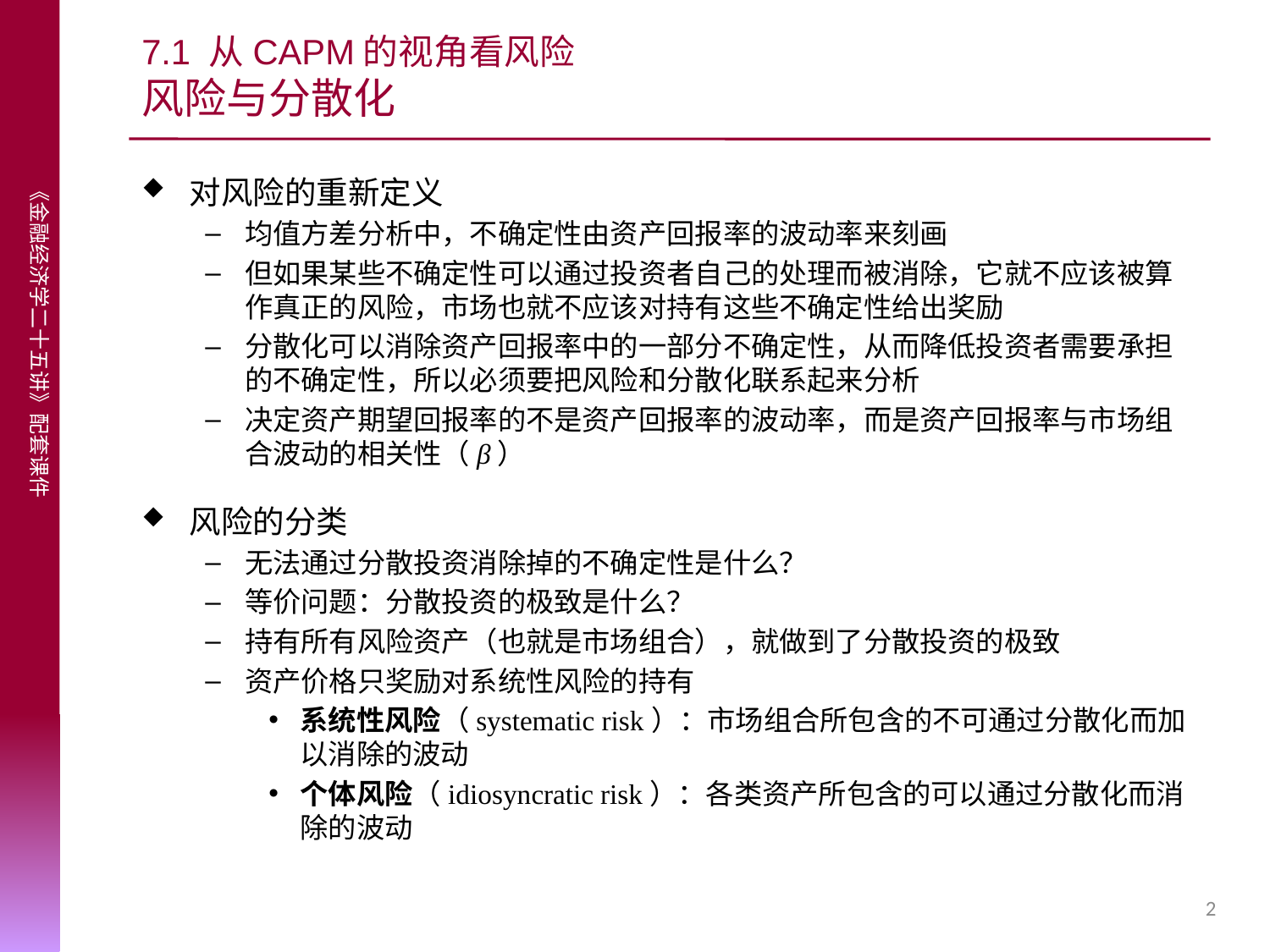

# 7.1 从CAPM的视角看风险 风险与分散化
对风险的重新定义
均值方差分析中，不确定性由资产回报率的波动率来刻画
但如果某些不确定性可以通过投资者自己的处理而被消除，它就不应该被算作真正的风险，市场也就不应该对持有这些不确定性给出奖励
分散化可以消除资产回报率中的一部分不确定性，从而降低投资者需要承担的不确定性，所以必须要把风险和分散化联系起来分析
决定资产期望回报率的不是资产回报率的波动率，而是资产回报率与市场组合波动的相关性（β）
风险的分类
无法通过分散投资消除掉的不确定性是什么？
等价问题：分散投资的极致是什么？
持有所有风险资产（也就是市场组合），就做到了分散投资的极致
资产价格只奖励对系统性风险的持有
系统性风险（systematic risk）：市场组合所包含的不可通过分散化而加以消除的波动
个体风险（idiosyncratic risk）：各类资产所包含的可以通过分散化而消除的波动
2